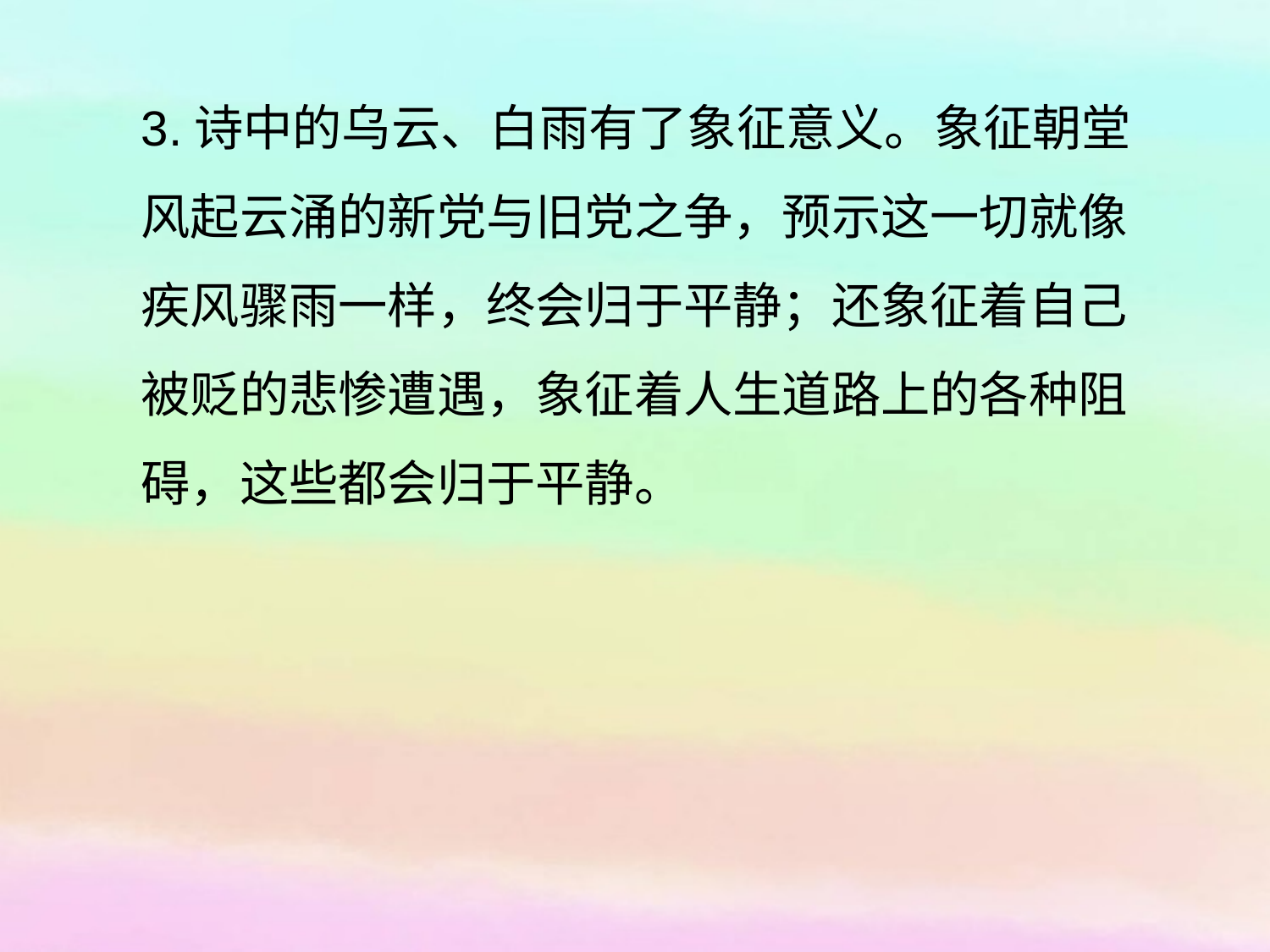

3.诗中的乌云、白雨有了象征意义。象征朝堂风起云涌的新党与旧党之争，预示这一切就像疾风骤雨一样，终会归于平静；还象征着自己被贬的悲惨遭遇，象征着人生道路上的各种阻碍，这些都会归于平静。